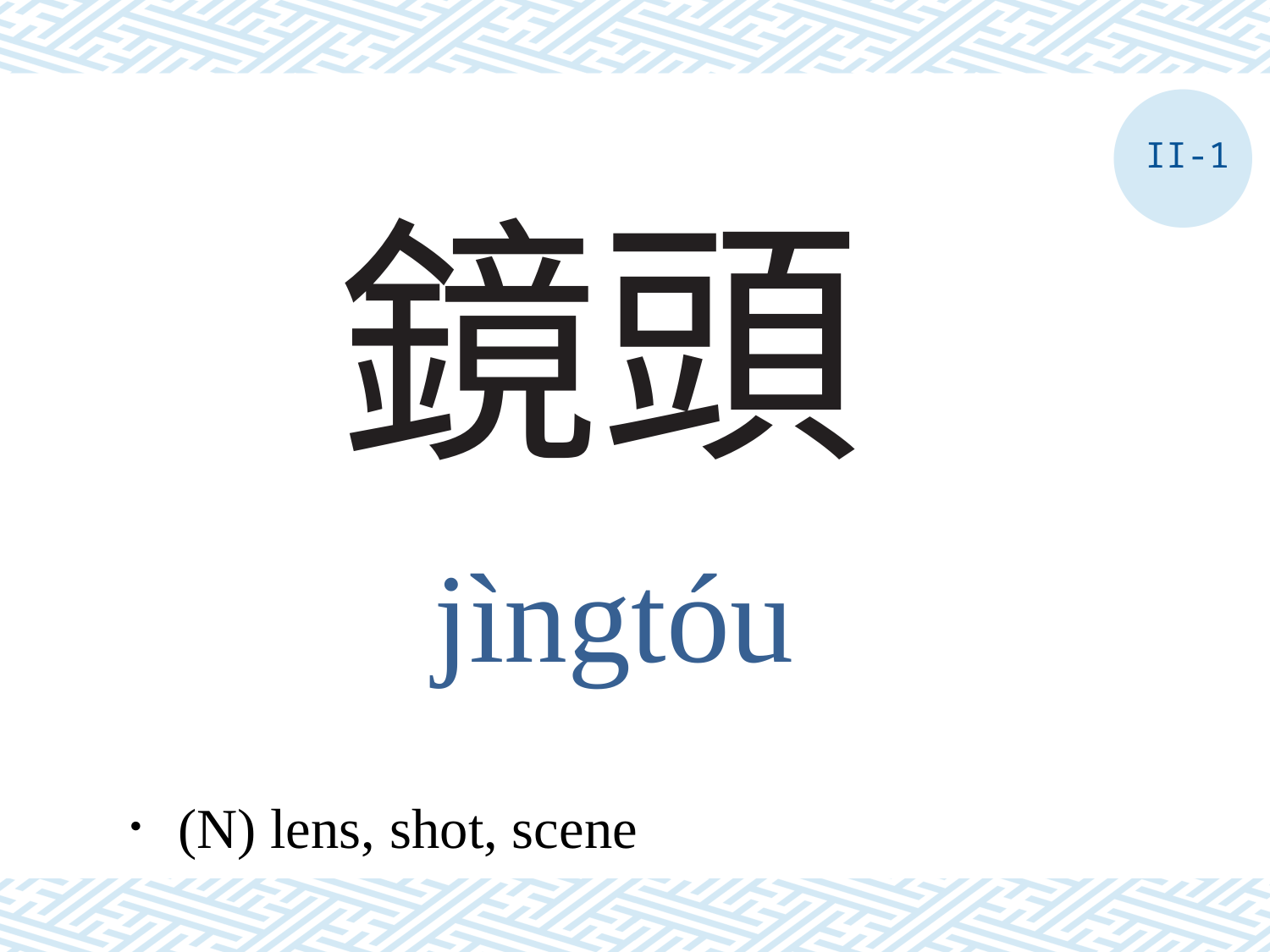

II-1

# 鏡頭
jìngtóu
．(N) lens, shot, scene